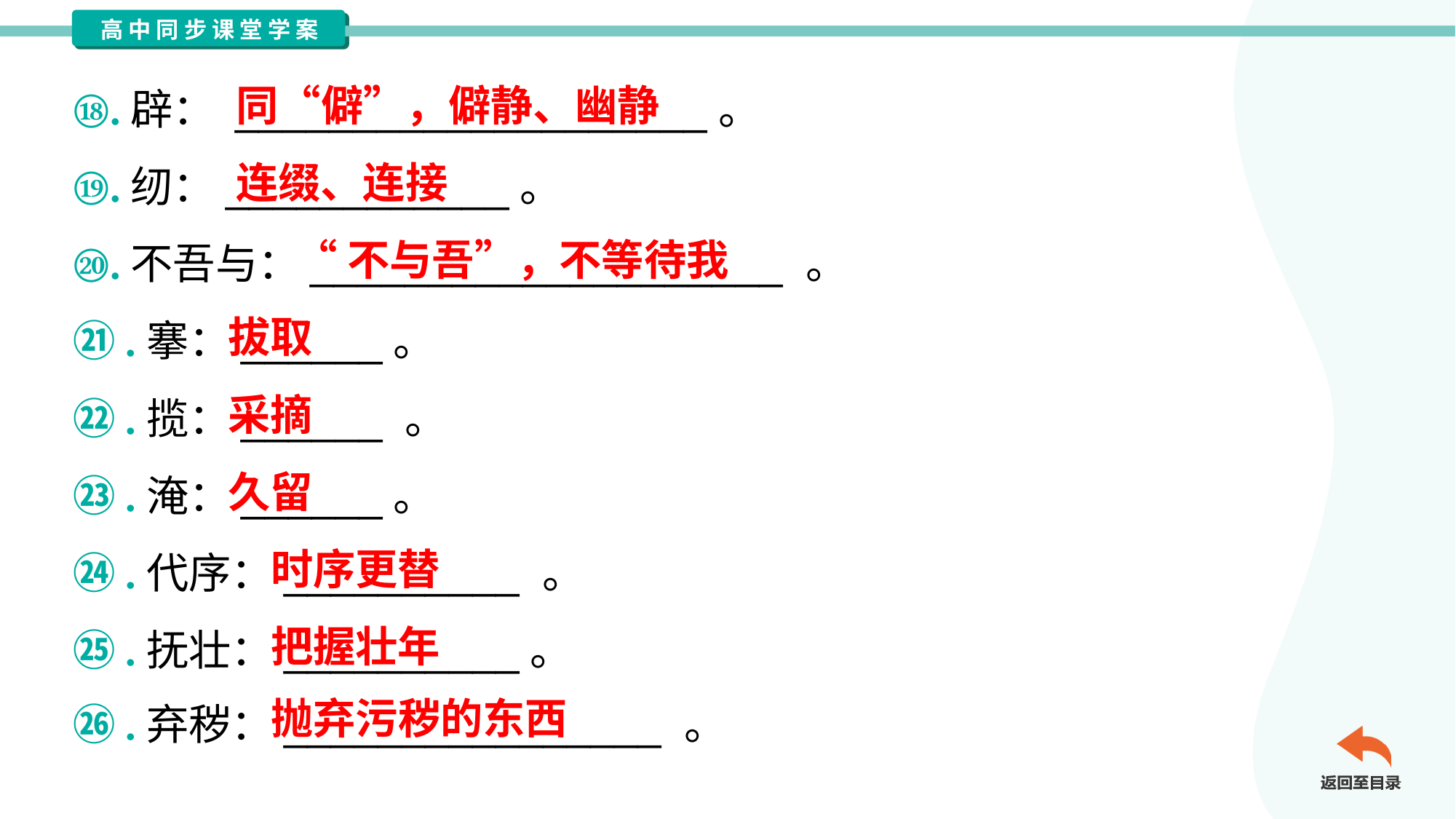

同“僻”，僻静、幽静
⑱.辟： ____________________。
⑲.纫：____________。
⑳.不吾与：____________________ 。
㉑.搴：______。
㉒.揽：______ 。
㉓.淹：______。
㉔.代序：__________ 。
㉕.抚壮：__________。
㉖.弃秽：________________ 。
连缀、连接
“不与吾”，不等待我
拔取
采摘
久留
时序更替
把握壮年
抛弃污秽的东西